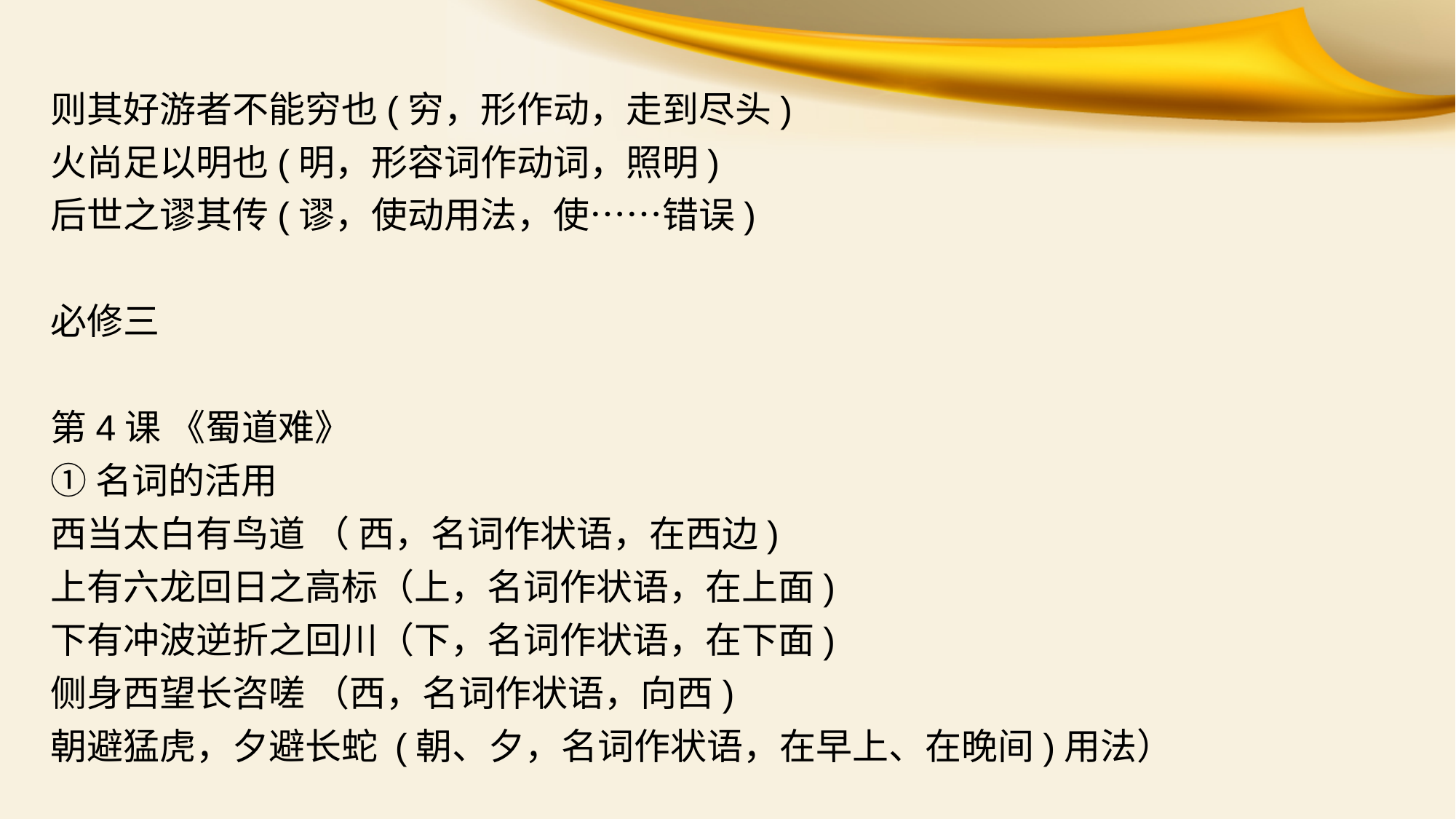

则其好游者不能穷也(穷，形作动，走到尽头)
火尚足以明也(明，形容词作动词，照明)
后世之谬其传(谬，使动用法，使……错误)

必修三

第4课 《蜀道难》
①名词的活用
西当太白有鸟道 （ 西，名词作状语，在西边)
上有六龙回日之高标（上，名词作状语，在上面)
下有冲波逆折之回川（下，名词作状语，在下面)
侧身西望长咨嗟 （西，名词作状语，向西)
朝避猛虎，夕避长蛇 (朝、夕，名词作状语，在早上、在晚间)用法）